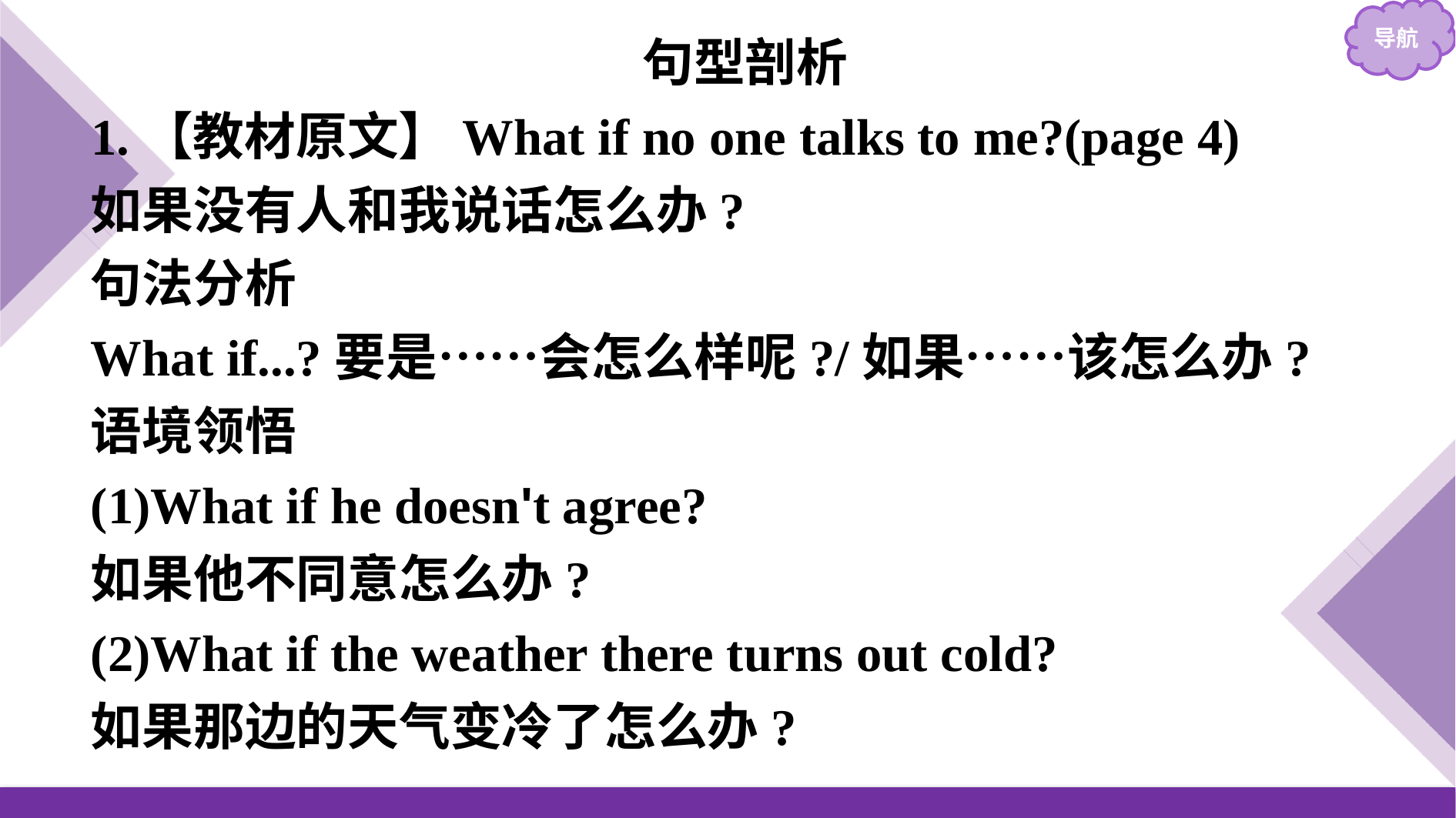

句型剖析
1.【教材原文】What if no one talks to me?(page 4)
如果没有人和我说话怎么办?
句法分析
What if...?要是……会怎么样呢?/如果……该怎么办?
语境领悟
(1)What if he doesn't agree?
如果他不同意怎么办?
(2)What if the weather there turns out cold?
如果那边的天气变冷了怎么办?